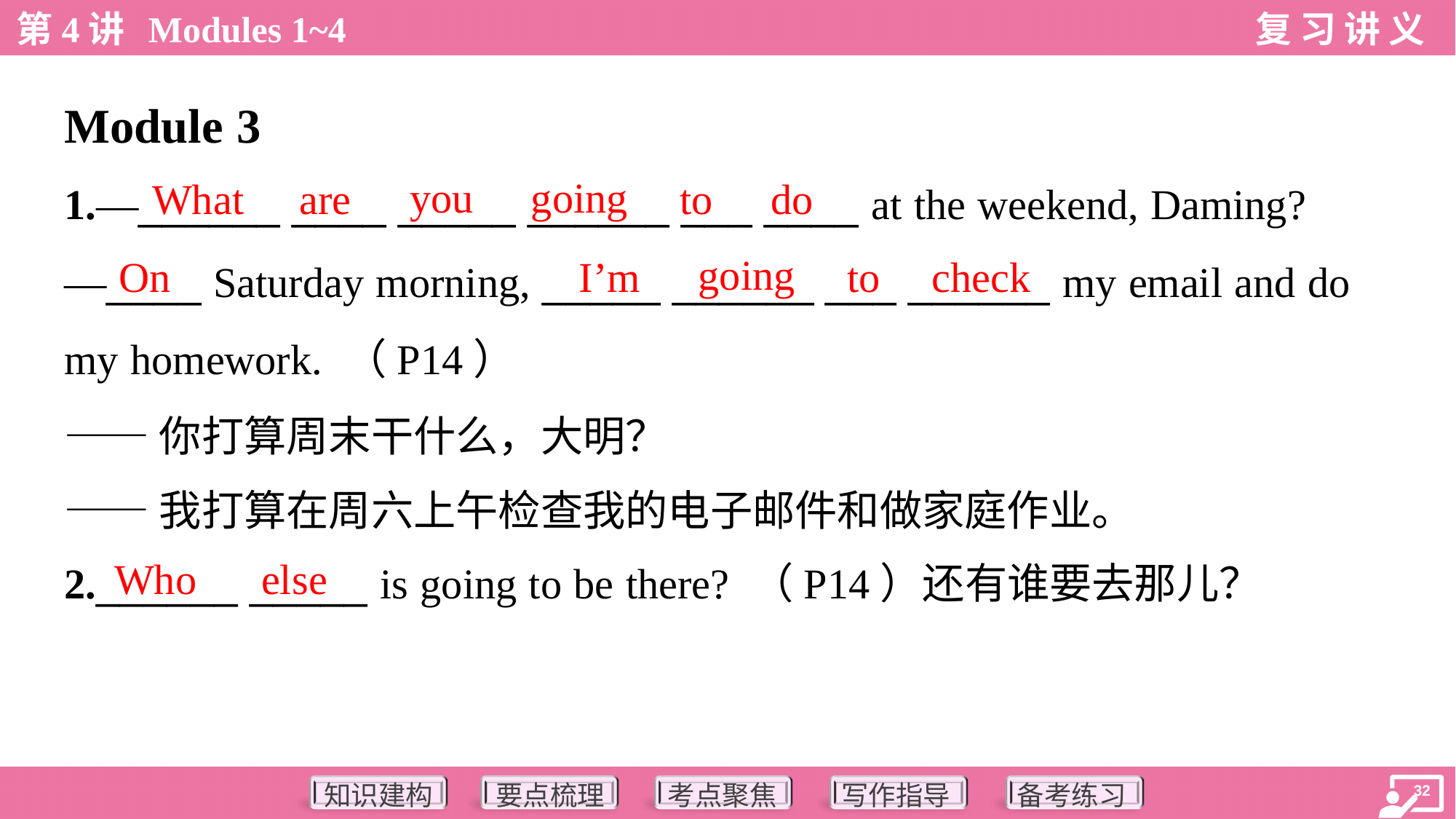

Module 3
you
going
What
are
to
do
1.—______ ____ _____ ______ ___ ____ at the weekend, Daming?
—____ Saturday morning, _____ ______ ___ ______ my email and do
my homework. （P14）
——你打算周末干什么，大明？
——我打算在周六上午检查我的电子邮件和做家庭作业。
going
On
I’m
to
check
Who
else
2.______ _____ is going to be there? （P14）还有谁要去那儿？